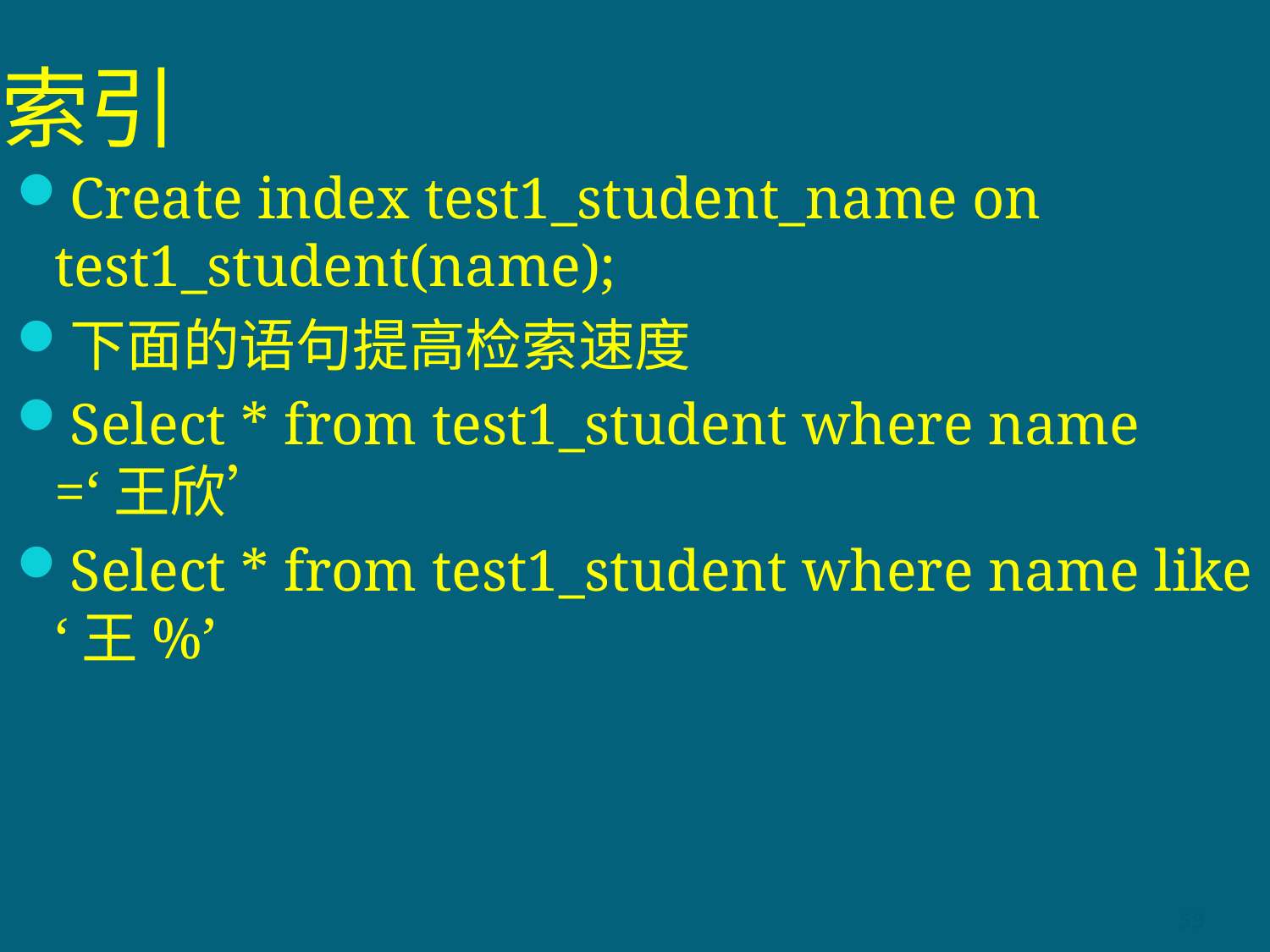

# 索引
Create index test1_student_name on test1_student(name);
下面的语句提高检索速度
Select * from test1_student where name =‘王欣’
Select * from test1_student where name like ‘王%’

59